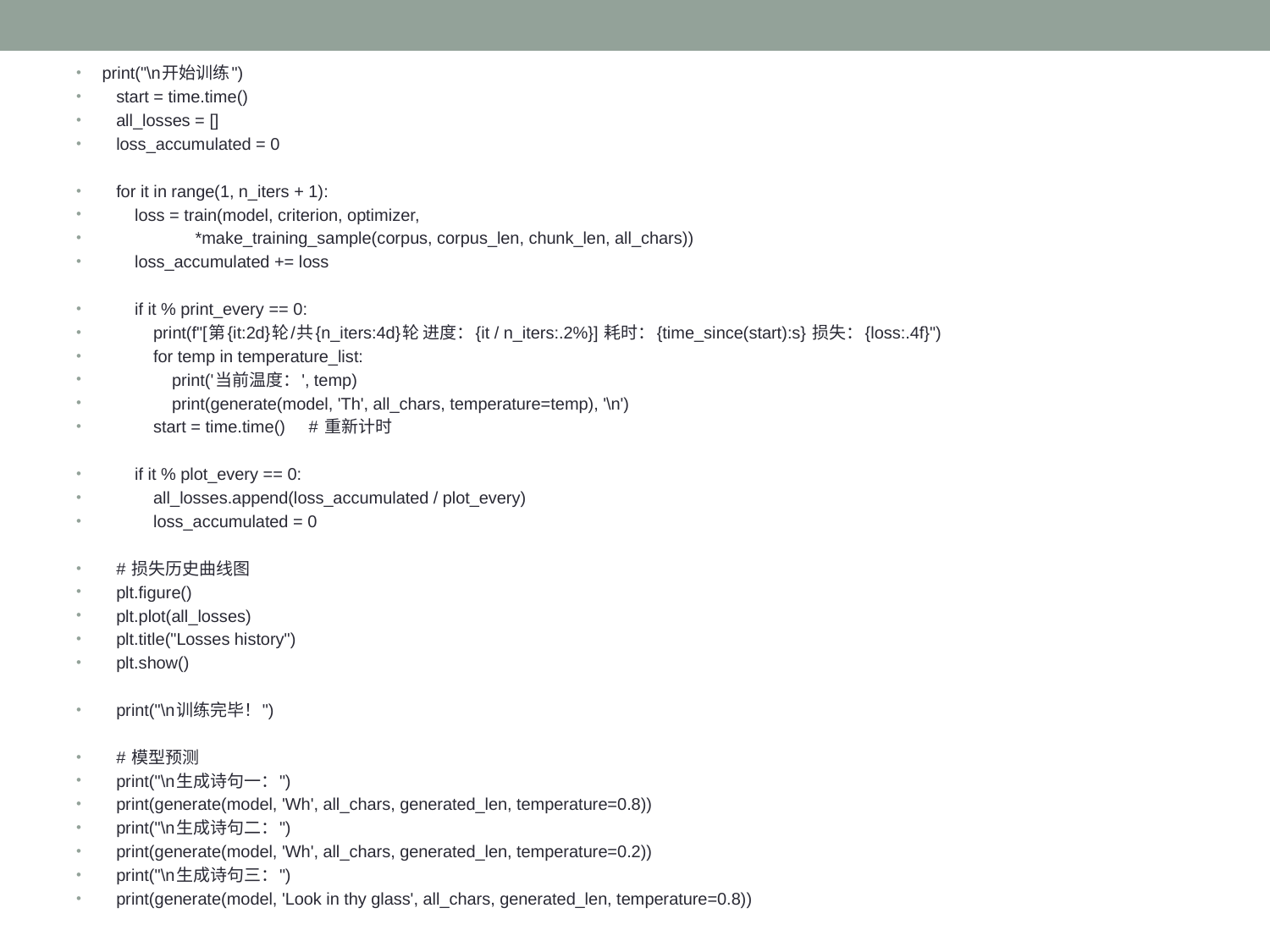

print("\n开始训练")
    start = time.time()
    all_losses = []
    loss_accumulated = 0

    for it in range(1, n_iters + 1):
        loss = train(model, criterion, optimizer,
                     *make_training_sample(corpus, corpus_len, chunk_len, all_chars))
        loss_accumulated += loss

        if it % print_every == 0:
            print(f"[第{it:2d}轮/共{n_iters:4d}轮 进度：{it / n_iters:.2%}] 耗时：{time_since(start):s} 损失：{loss:.4f}")
            for temp in temperature_list:
                print('当前温度：', temp)
                print(generate(model, 'Th', all_chars, temperature=temp), '\n')
            start = time.time()     # 重新计时

        if it % plot_every == 0:
            all_losses.append(loss_accumulated / plot_every)
            loss_accumulated = 0

    # 损失历史曲线图
    plt.figure()
    plt.plot(all_losses)
    plt.title("Losses history")
    plt.show()

    print("\n训练完毕！")

    # 模型预测
    print("\n生成诗句一：")
    print(generate(model, 'Wh', all_chars, generated_len, temperature=0.8))
    print("\n生成诗句二：")
    print(generate(model, 'Wh', all_chars, generated_len, temperature=0.2))
    print("\n生成诗句三：")
    print(generate(model, 'Look in thy glass', all_chars, generated_len, temperature=0.8))